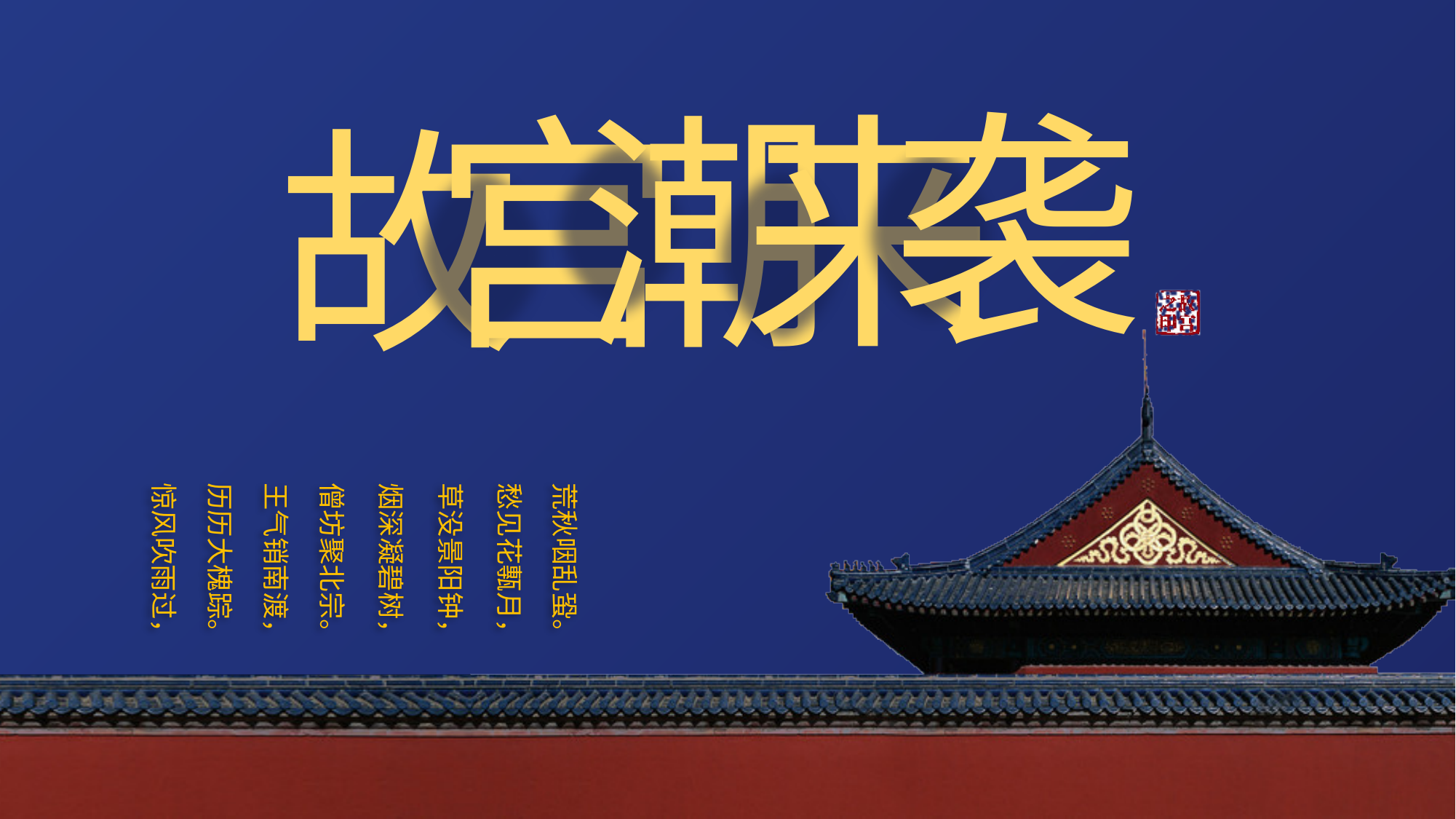

惊风吹雨过，
历历大槐踪。
王气销南渡，
僧坊聚北宗。
烟深凝碧树，
草没景阳钟，
愁见花甎月，
荒秋咽乱蛩。